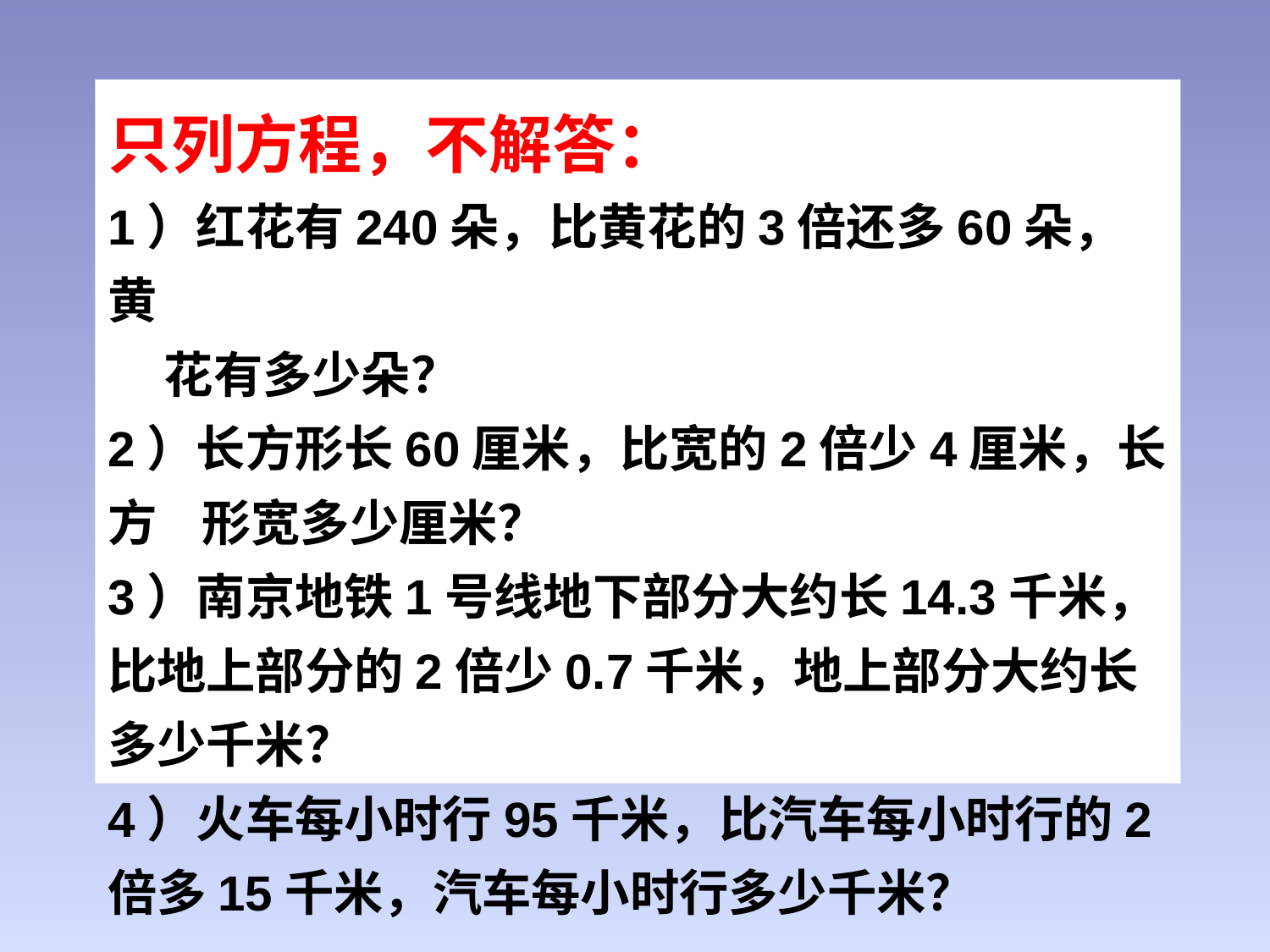

只列方程，不解答：
1）红花有240朵，比黄花的3倍还多60朵，黄
    花有多少朵？
2）长方形长60厘米，比宽的2倍少4厘米，长方    形宽多少厘米？
3）南京地铁1号线地下部分大约长14.3千米，比地上部分的2倍少0.7千米，地上部分大约长多少千米？
4）火车每小时行95千米，比汽车每小时行的2倍多15千米，汽车每小时行多少千米？